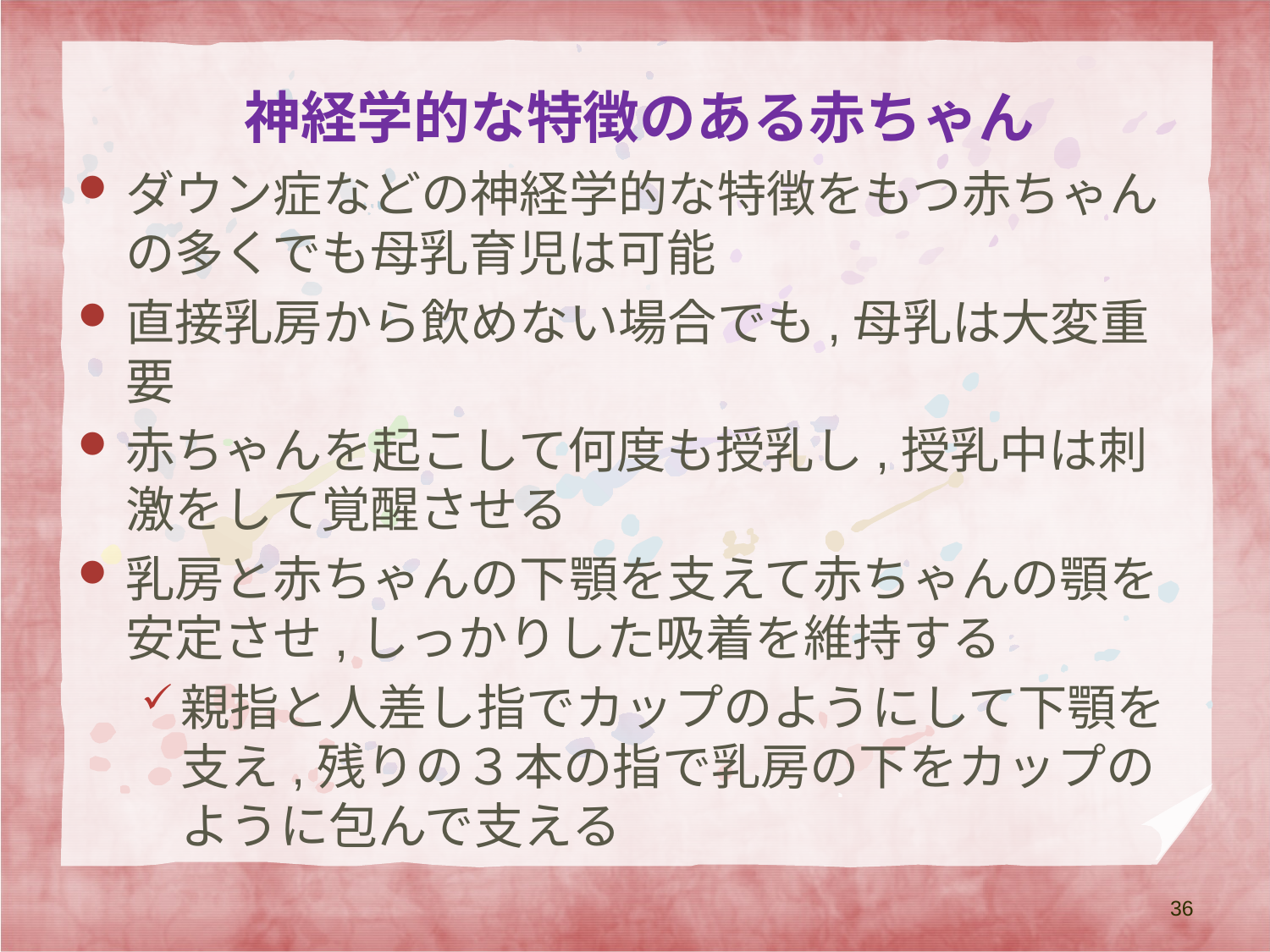

# 神経学的な特徴のある赤ちゃん
ダウン症などの神経学的な特徴をもつ赤ちゃんの多くでも母乳育児は可能
直接乳房から飲めない場合でも,母乳は大変重要
赤ちゃんを起こして何度も授乳し,授乳中は刺激をして覚醒させる
乳房と赤ちゃんの下顎を支えて赤ちゃんの顎を安定させ,しっかりした吸着を維持する
親指と人差し指でカップのようにして下顎を支え,残りの３本の指で乳房の下をカップのように包んで支える

36